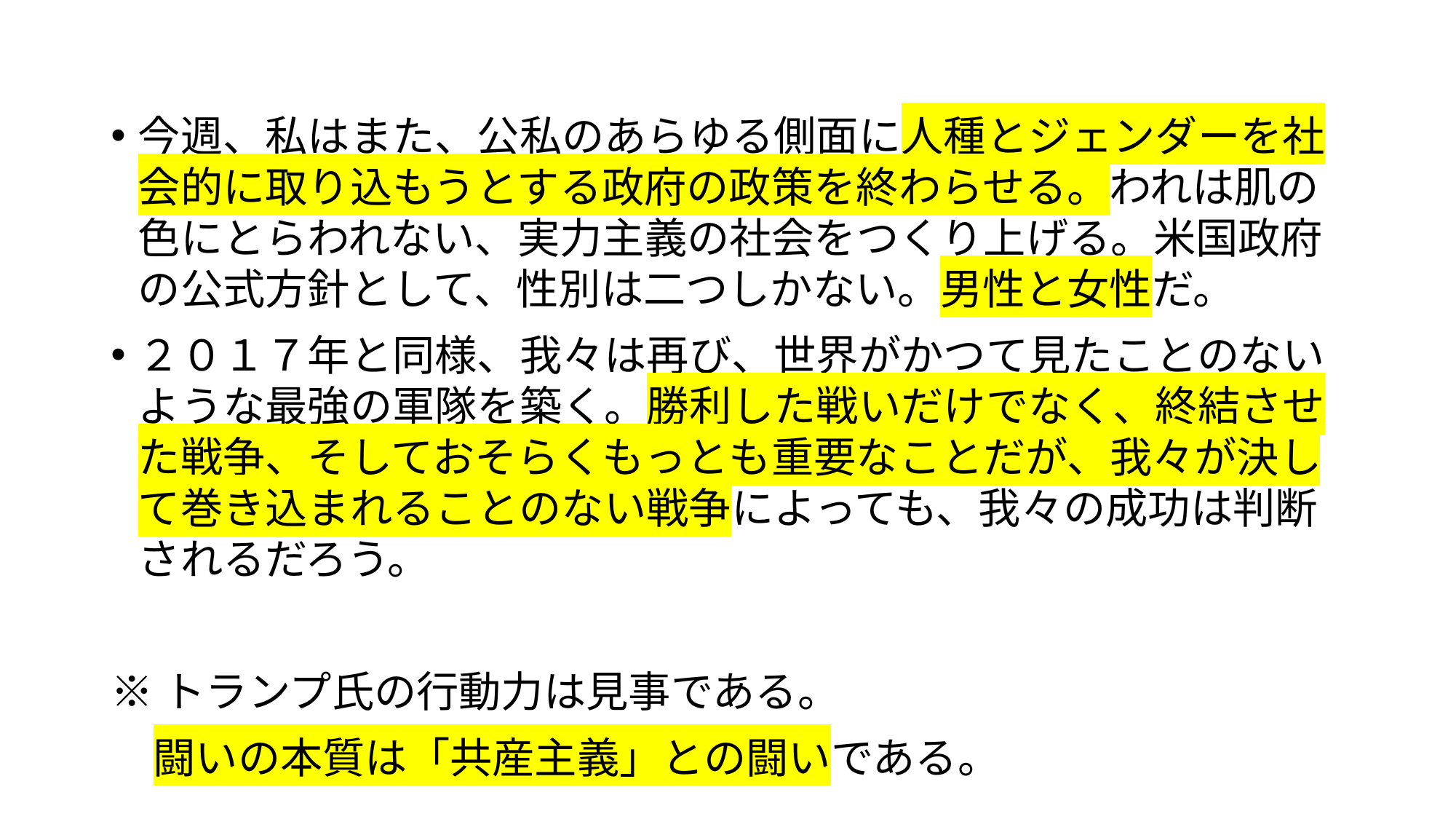

今週、私はまた、公私のあらゆる側面に人種とジェンダーを社会的に取り込もうとする政府の政策を終わらせる。われは肌の色にとらわれない、実力主義の社会をつくり上げる。米国政府の公式方針として、性別は二つしかない。男性と女性だ。
２０１７年と同様、我々は再び、世界がかつて見たことのないような最強の軍隊を築く。勝利した戦いだけでなく、終結させた戦争、そしておそらくもっとも重要なことだが、我々が決して巻き込まれることのない戦争によっても、我々の成功は判断されるだろう。

※トランプ氏の行動力は見事である。
　闘いの本質は「共産主義」との闘いである。